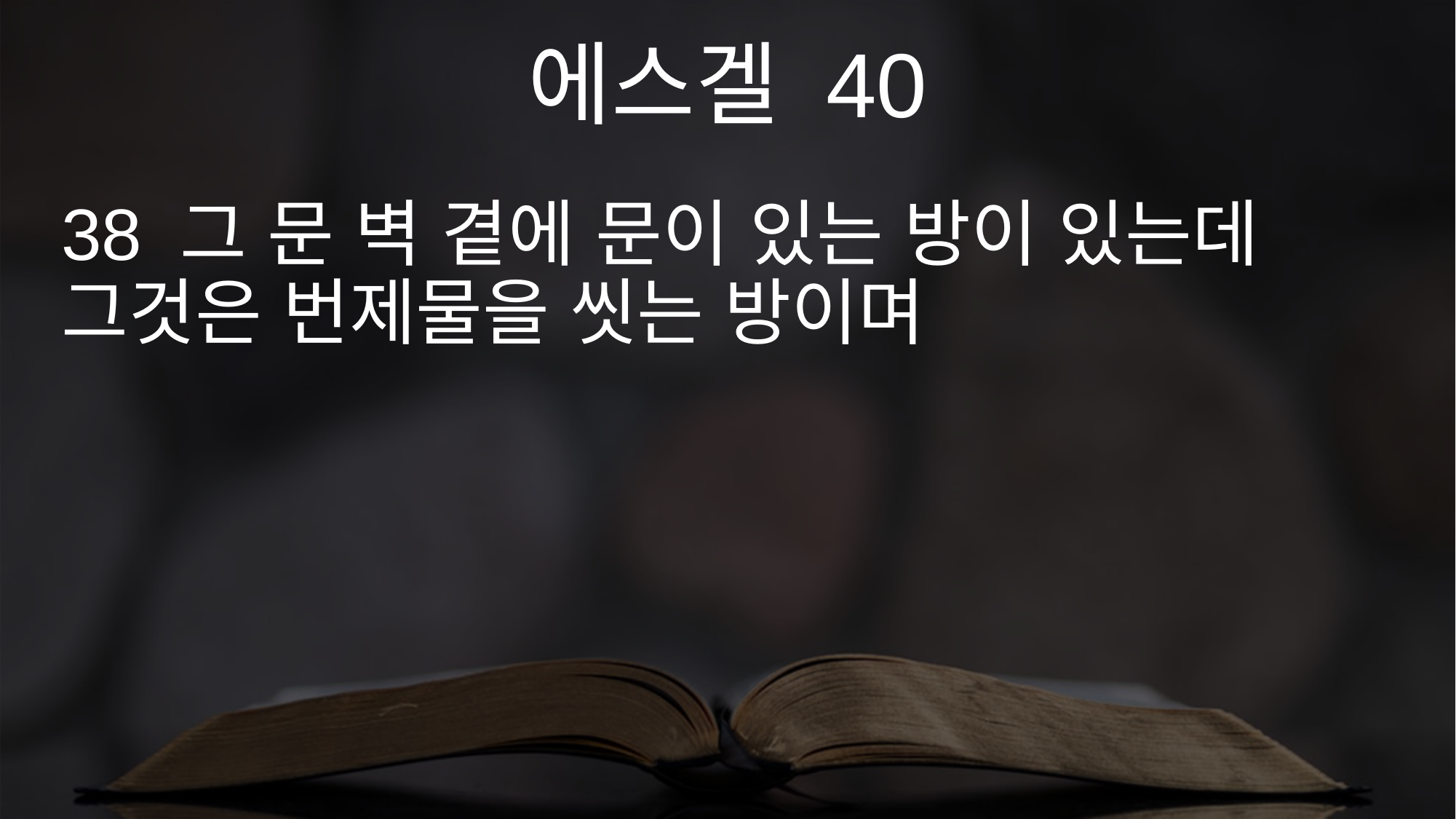

에스겔 40
38 그 문 벽 곁에 문이 있는 방이 있는데 그것은 번제물을 씻는 방이며